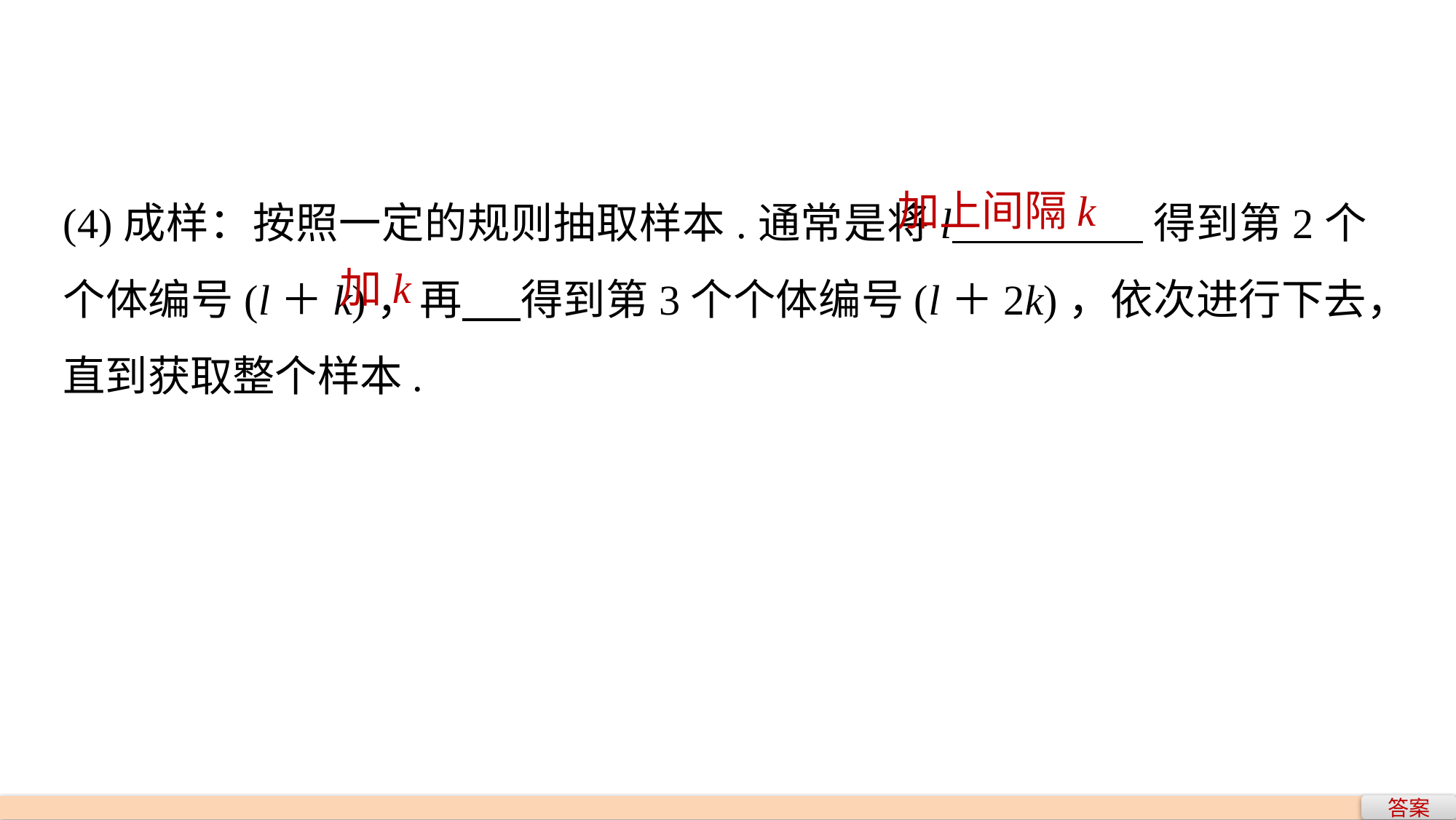

(4)成样：按照一定的规则抽取样本.通常是将l                 得到第2个个体编号(l＋k)，再      得到第3个个体编号(l＋2k)，依次进行下去，直到获取整个样本.
加上间隔k
加k
答案